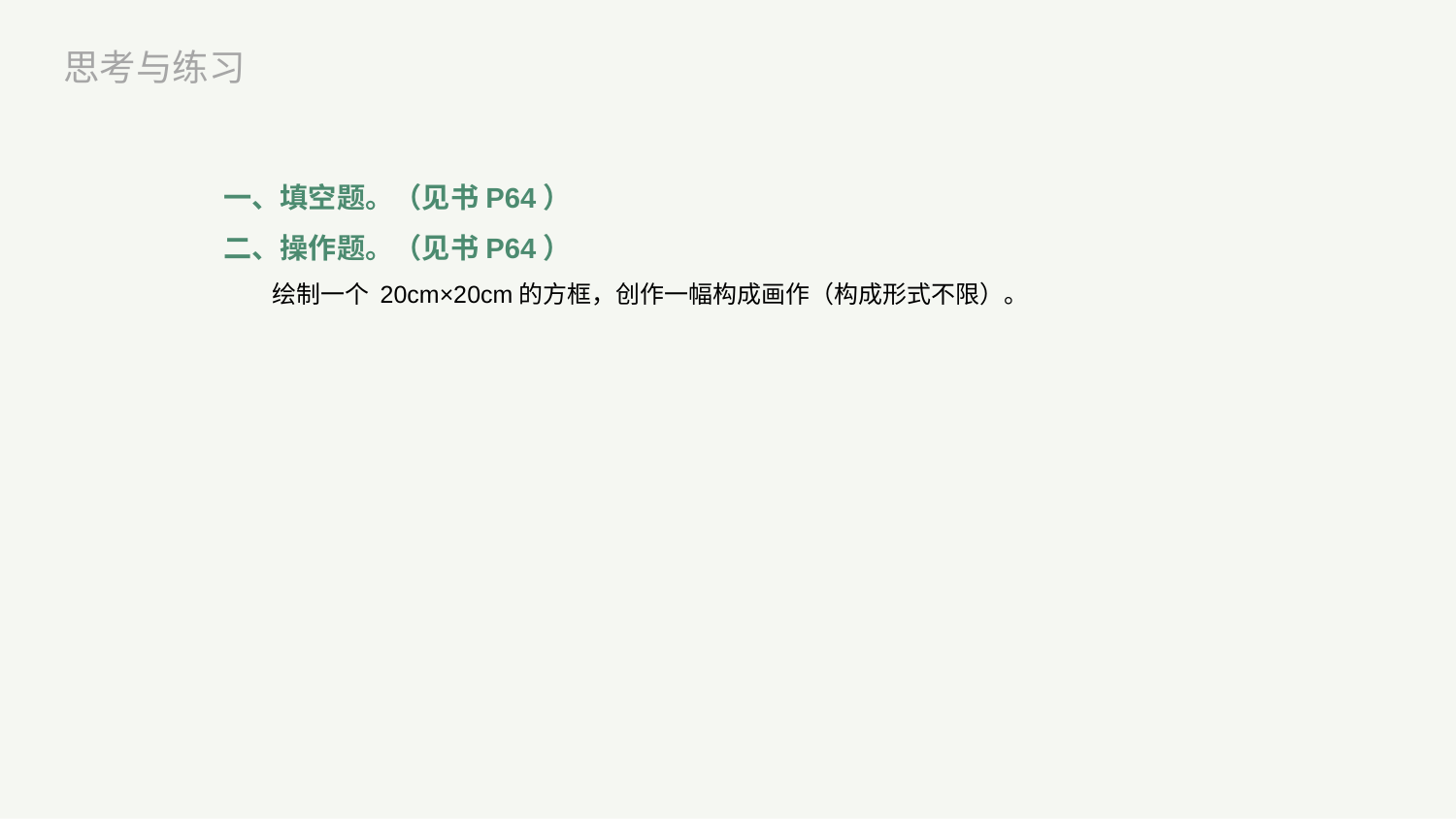

思考与练习
一、填空题。（见书P64）
二、操作题。（见书P64）
        绘制一个 20cm×20cm的方框，创作一幅构成画作（构成形式不限）。